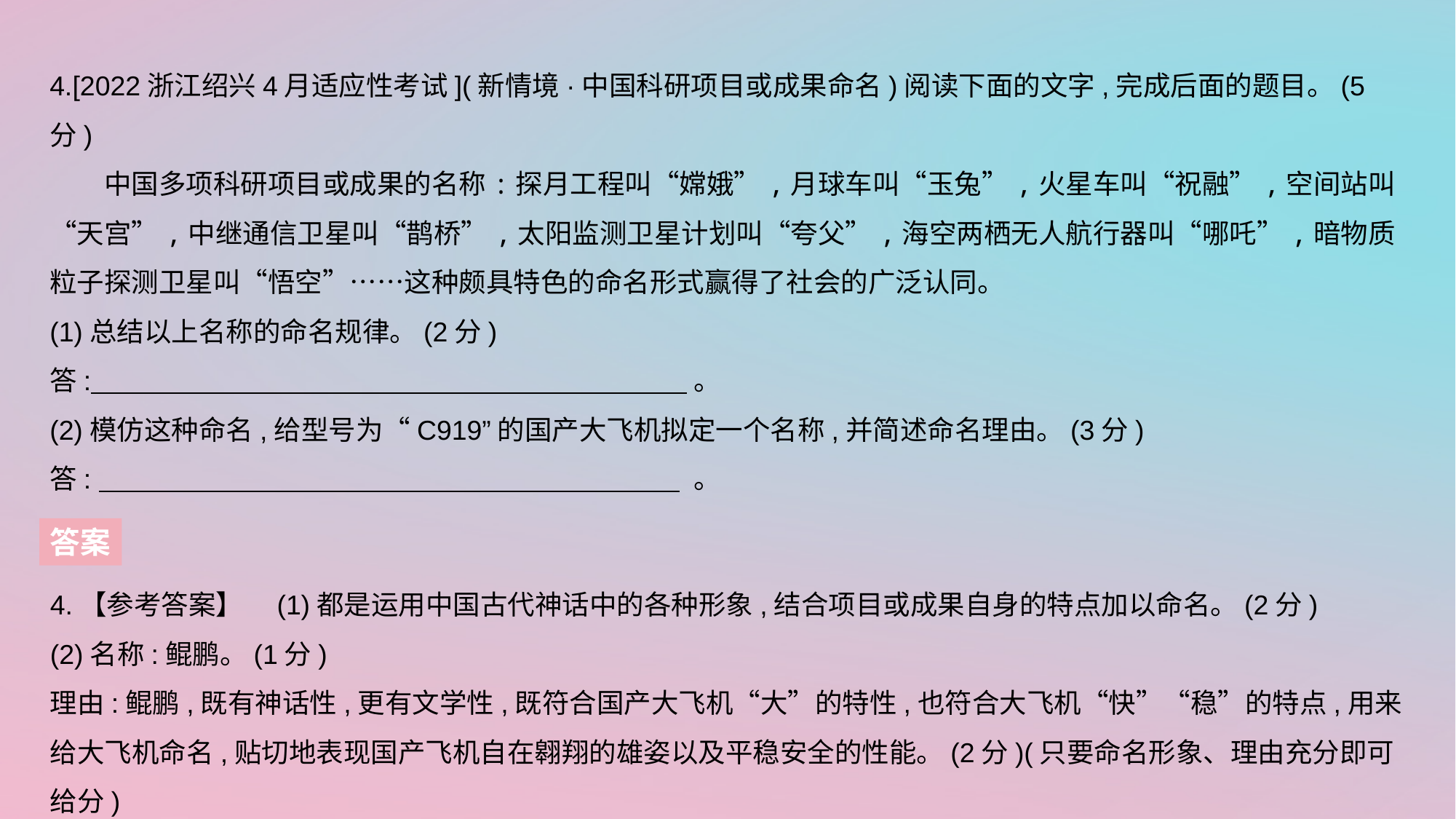

4.[2022浙江绍兴4月适应性考试](新情境·中国科研项目或成果命名)阅读下面的文字,完成后面的题目。(5分)
　　中国多项科研项目或成果的名称:探月工程叫“嫦娥”,月球车叫“玉兔”,火星车叫“祝融”,空间站叫“天宫”,中继通信卫星叫“鹊桥”,太阳监测卫星计划叫“夸父”,海空两栖无人航行器叫“哪吒”,暗物质粒子探测卫星叫“悟空”……这种颇具特色的命名形式赢得了社会的广泛认同。
(1)总结以上名称的命名规律。(2分)
答:                                                                              。
(2)模仿这种命名,给型号为“C919”的国产大飞机拟定一个名称,并简述命名理由。(3分)
答:                                                                              。
答案
4.【参考答案】　(1)都是运用中国古代神话中的各种形象,结合项目或成果自身的特点加以命名。(2分)
(2)名称:鲲鹏。(1分)
理由:鲲鹏,既有神话性,更有文学性,既符合国产大飞机“大”的特性,也符合大飞机“快”“稳”的特点,用来给大飞机命名,贴切地表现国产飞机自在翱翔的雄姿以及平稳安全的性能。(2分)(只要命名形象、理由充分即可给分)